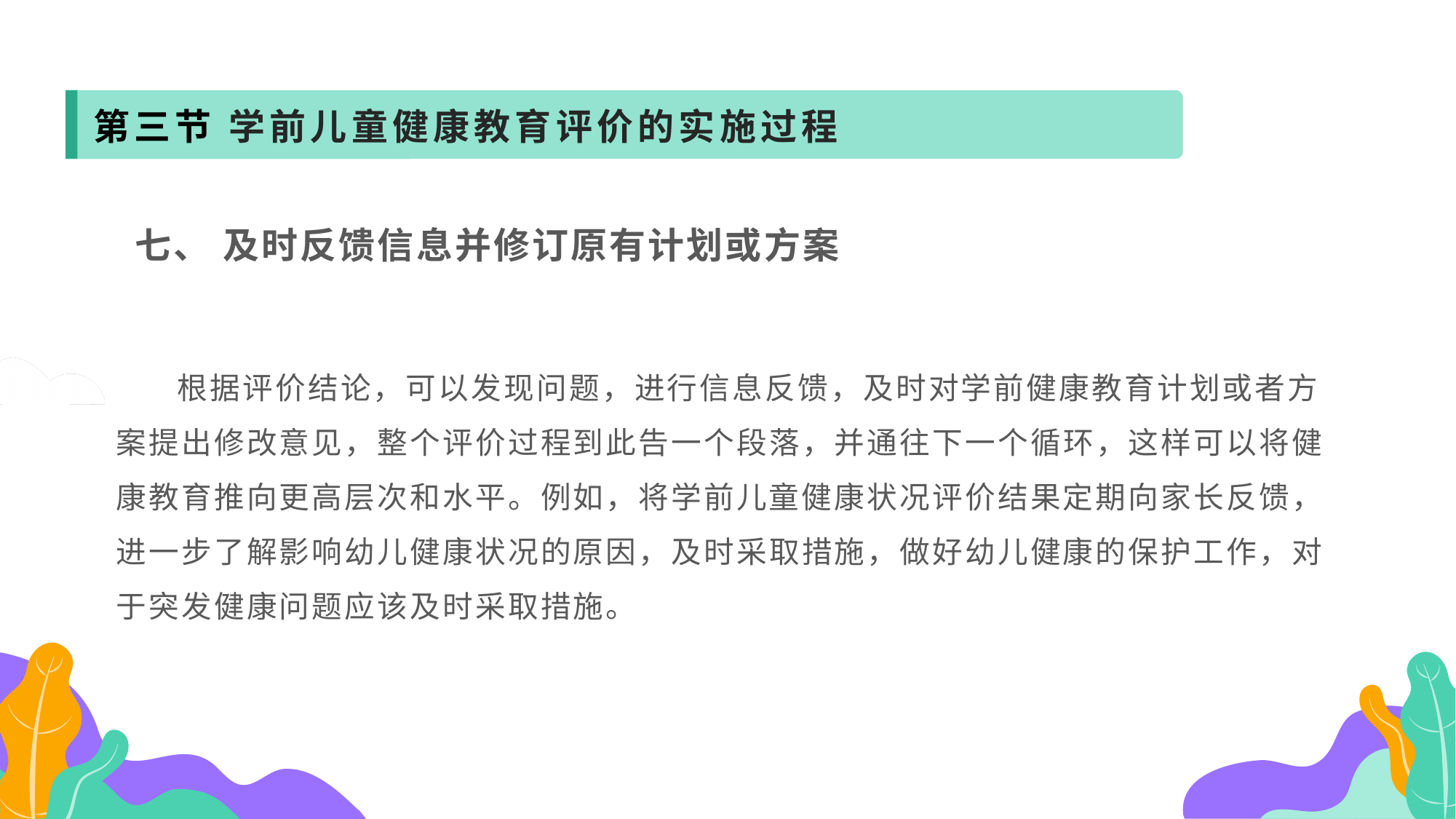

第三节 学前儿童健康教育评价的实施过程
 七、 及时反馈信息并修订原有计划或方案

      根据评价结论，可以发现问题，进行信息反馈，及时对学前健康教育计划或者方案提出修改意见，整个评价过程到此告一个段落，并通往下一个循环，这样可以将健康教育推向更高层次和水平。例如，将学前儿童健康状况评价结果定期向家长反馈，进一步了解影响幼儿健康状况的原因，及时采取措施，做好幼儿健康的保护工作，对于突发健康问题应该及时采取措施。